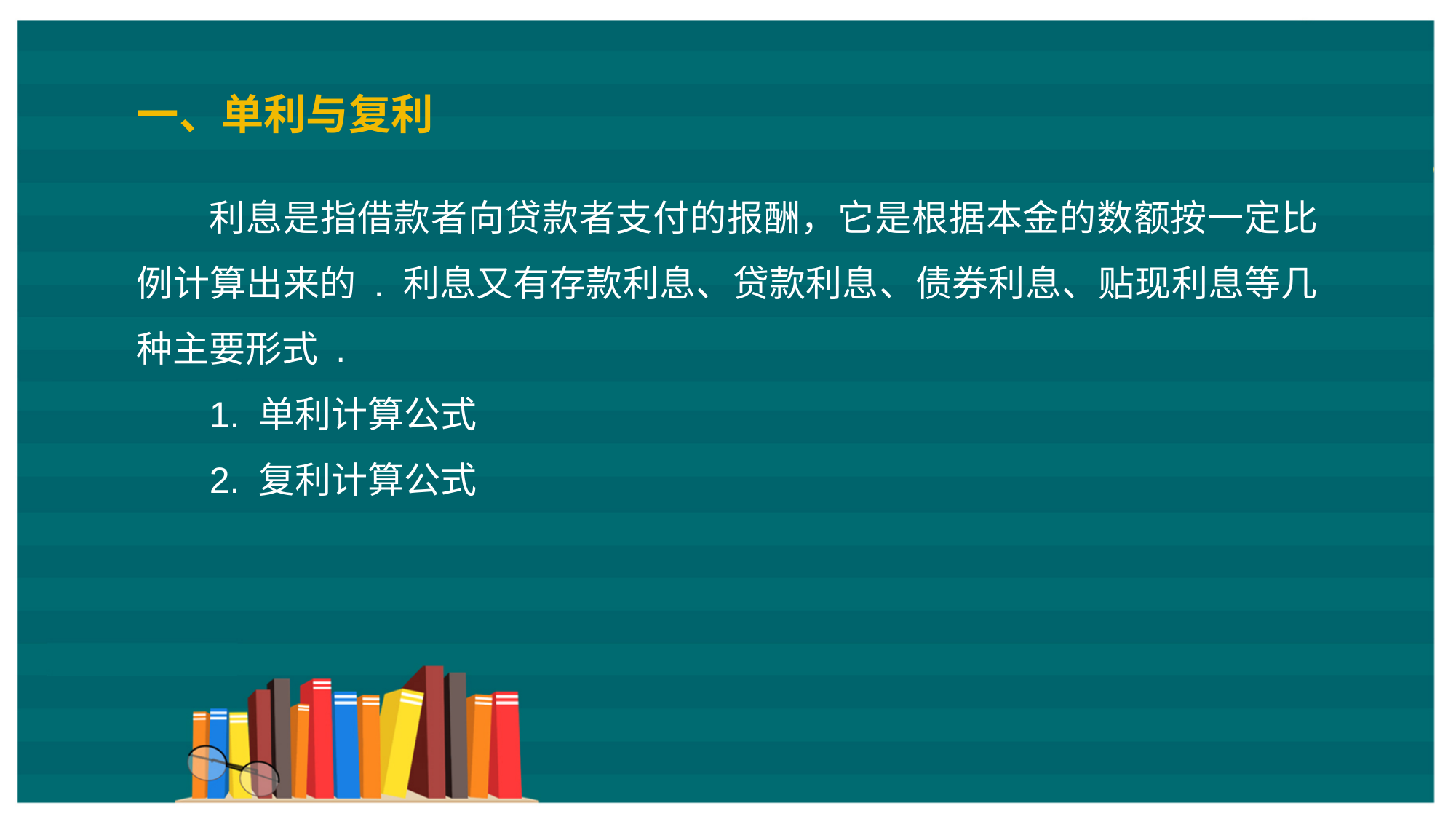

一、单利与复利
利息是指借款者向贷款者支付的报酬，它是根据本金的数额按一定比例计算出来的 . 利息又有存款利息、贷款利息、债券利息、贴现利息等几种主要形式 .
1. 单利计算公式
2. 复利计算公式